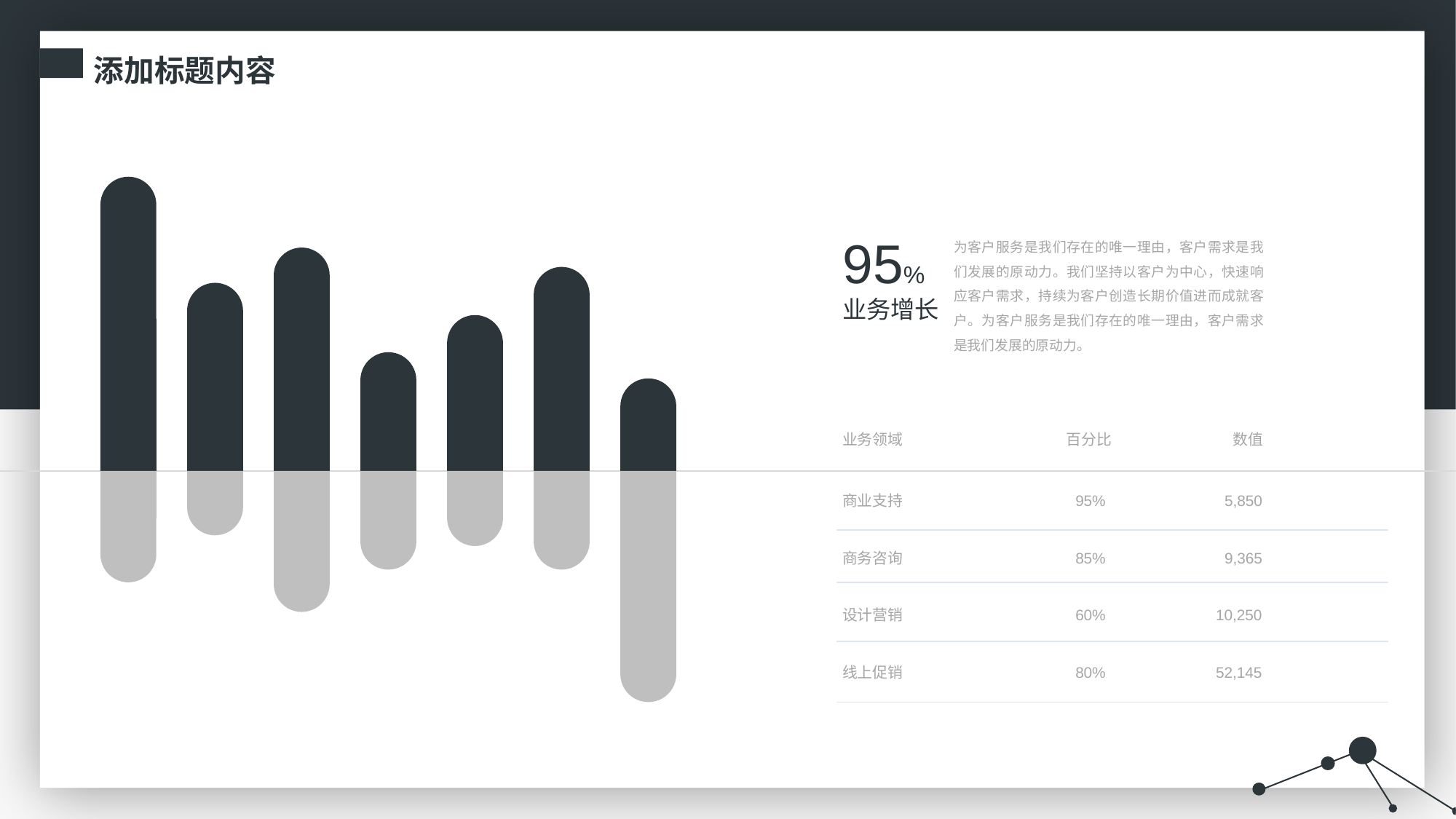

添加标题内容

95%
业务增长
为客户服务是我们存在的唯一理由，客户需求是我们发展的原动力。我们坚持以客户为中心，快速响应客户需求，持续为客户创造长期价值进而成就客户。为客户服务是我们存在的唯一理由，客户需求是我们发展的原动力。
业务领域
百分比
数值
商业支持
95%
5,850
商务咨询
85%
9,365
设计营销
60%
10,250
线上促销
80%
52,145